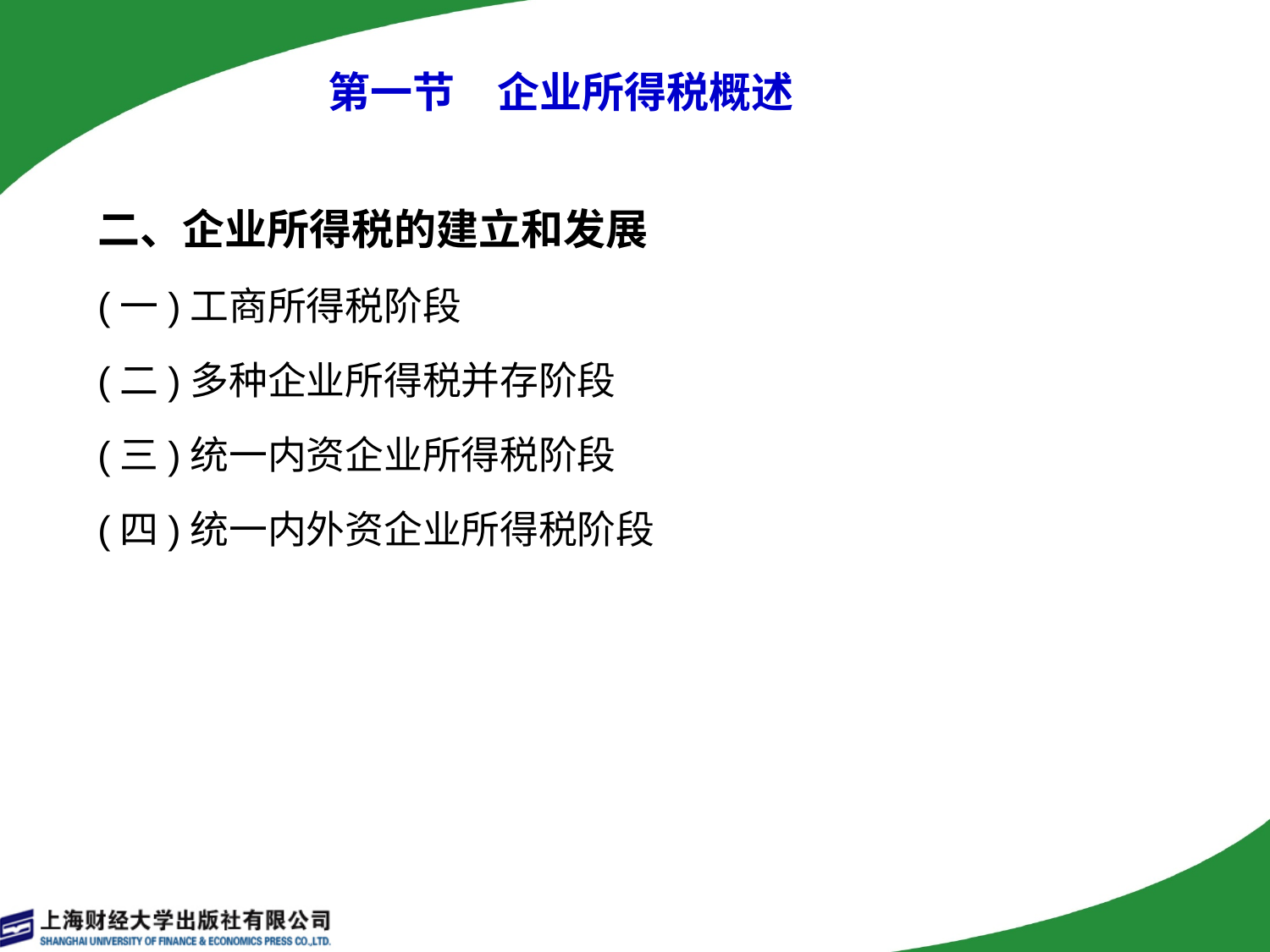

# 第一节　企业所得税概述
二、企业所得税的建立和发展
(一)工商所得税阶段
(二)多种企业所得税并存阶段
(三)统一内资企业所得税阶段
(四)统一内外资企业所得税阶段